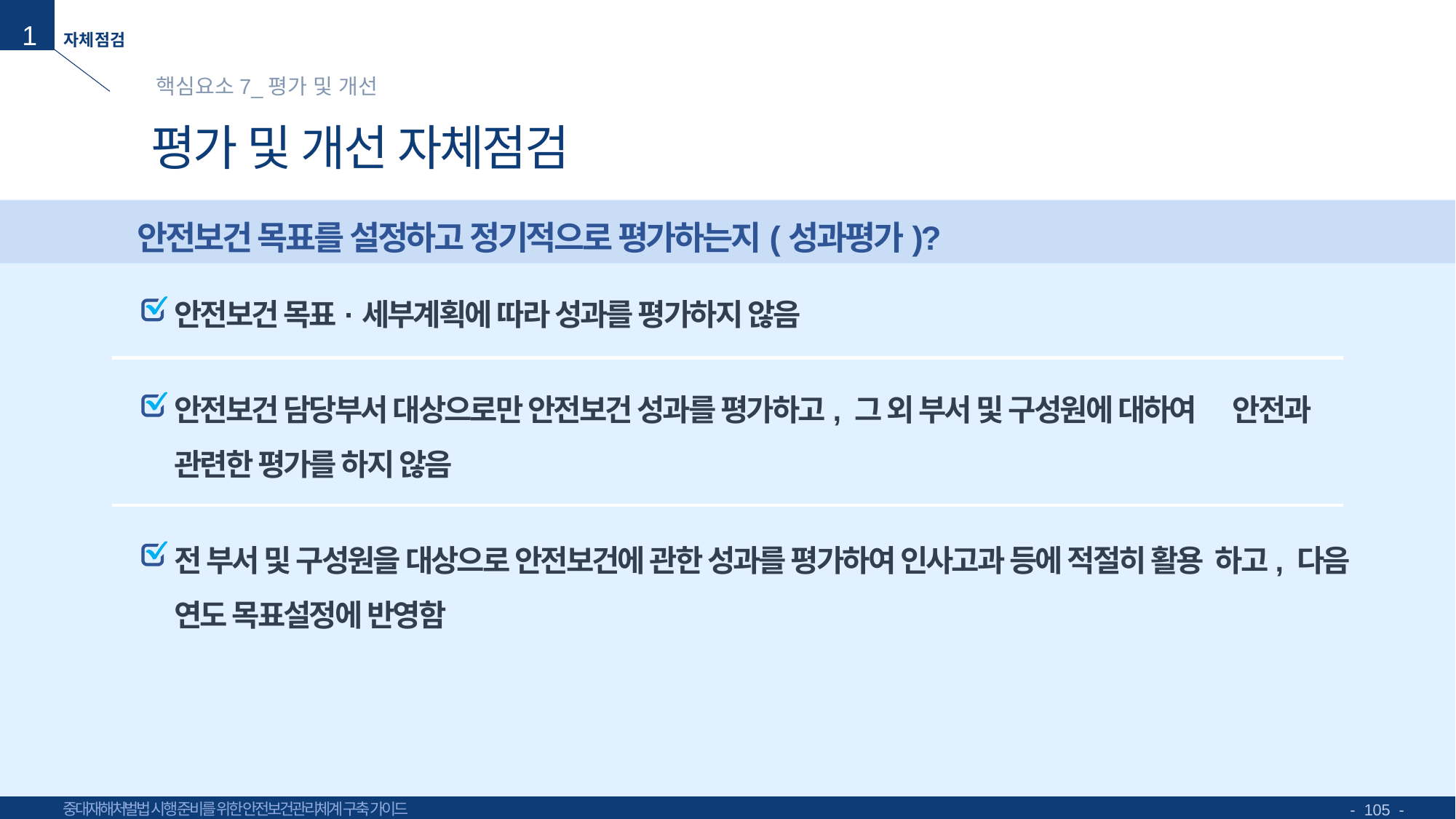

1
핵심요소7_평가 및 개선
# 평가 및 개선 자체점검

안전보건 목표를 설정하고 정기적으로 평가하는지(성과평가)?
안전보건 목표·세부계획에 따라 성과를 평가하지 않음
안전보건 담당부서 대상으로만 안전보건 성과를 평가하고, 그 외 부서 및 구성원에 대하여      안전과 관련한 평가를 하지 않음
전 부서 및 구성원을 대상으로 안전보건에 관한 성과를 평가하여 인사고과 등에 적절히 활용  하고, 다음 연도 목표설정에 반영함

-  105  -